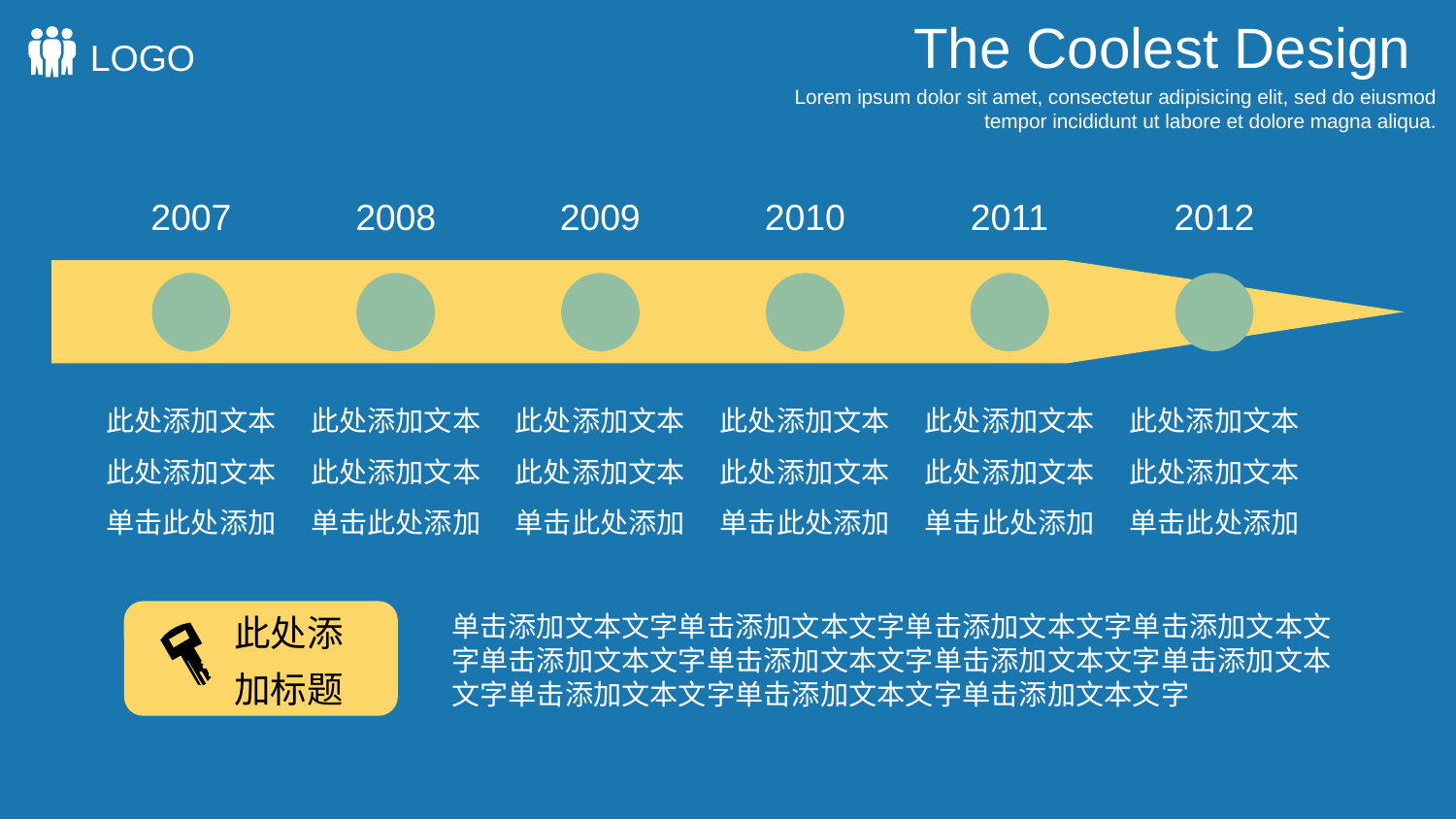

The Coolest Design

LOGO
Lorem ipsum dolor sit amet, consectetur adipisicing elit, sed do eiusmod tempor incididunt ut labore et dolore magna aliqua.
2007
2008
2009
2010
2011
2012

此处添加文本
此处添加文本单击此处添加
此处添加文本
此处添加文本单击此处添加
此处添加文本
此处添加文本单击此处添加
此处添加文本
此处添加文本单击此处添加
此处添加文本
此处添加文本单击此处添加
此处添加文本
此处添加文本单击此处添加
此处添
加标题

单击添加文本文字单击添加文本文字单击添加文本文字单击添加文本文字单击添加文本文字单击添加文本文字单击添加文本文字单击添加文本文字单击添加文本文字单击添加文本文字单击添加文本文字